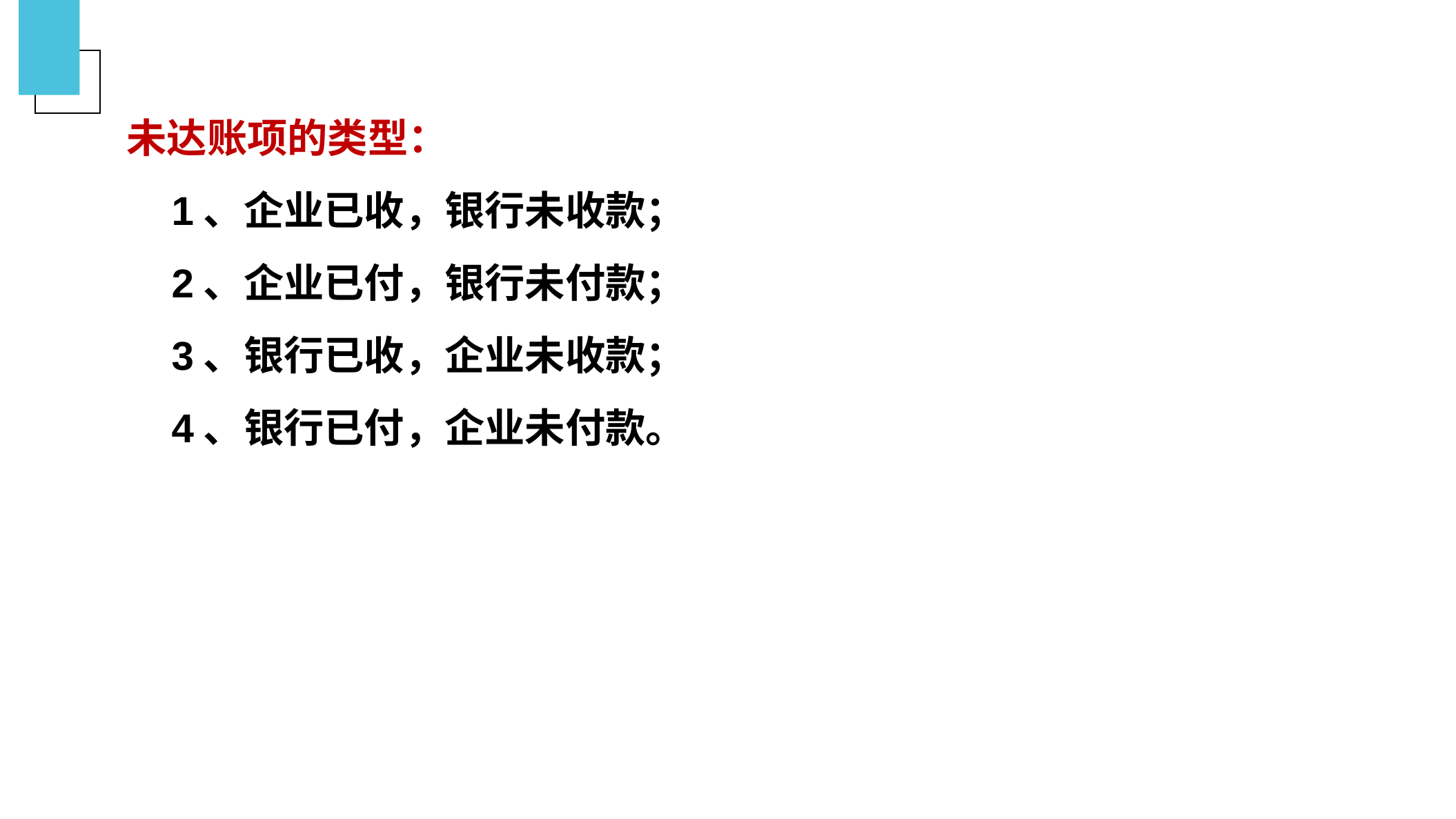

（二）银行存款的清查
未达账项的类型：
    1、企业已收，银行未收款；
    2、企业已付，银行未付款；
    3、银行已收，企业未收款；
    4、银行已付，企业未付款。